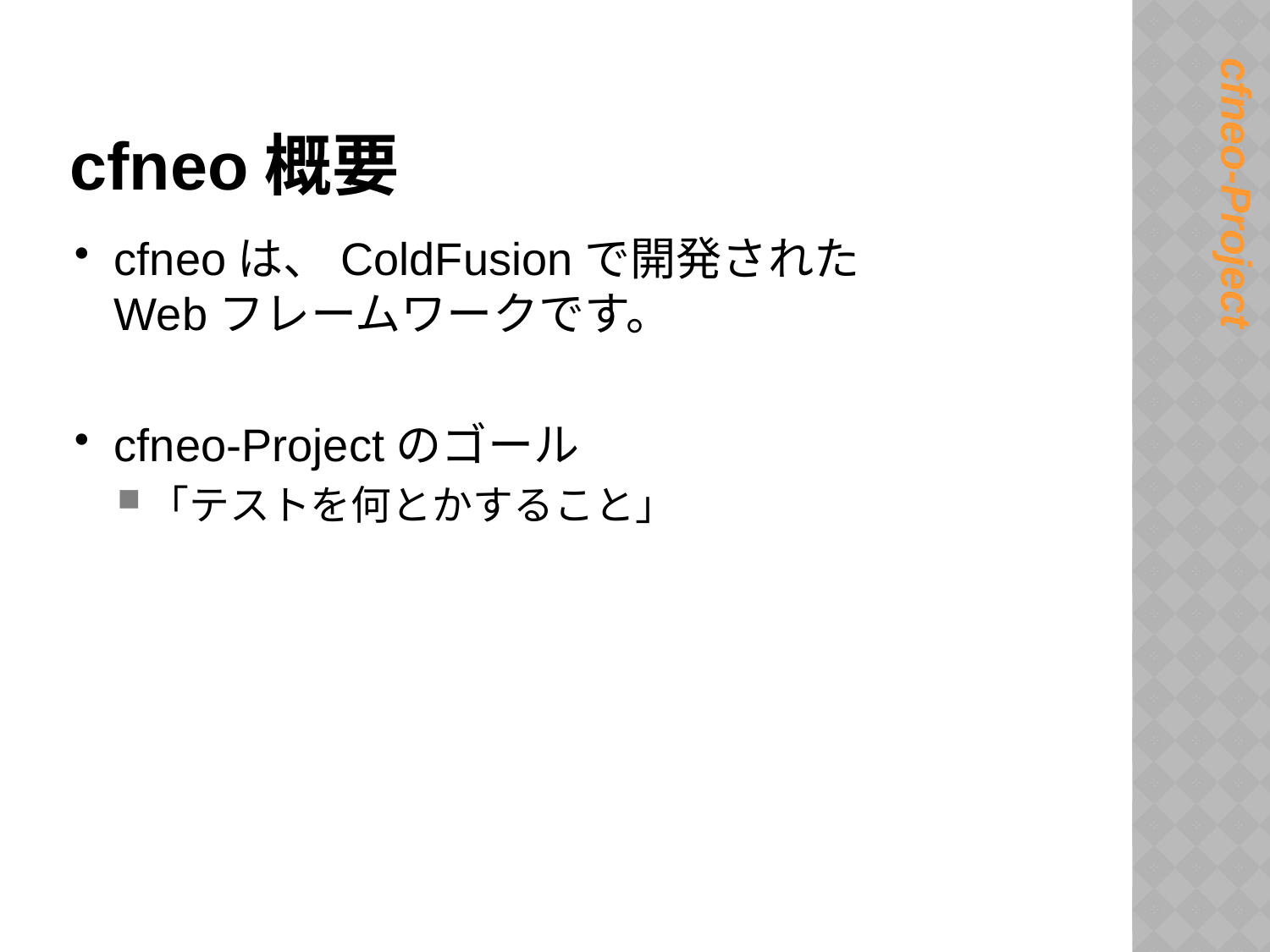

# cfneo概要
cfneoは、ColdFusionで開発された
Webフレームワークです。

cfneo-Projectのゴール
「テストを何とかすること」